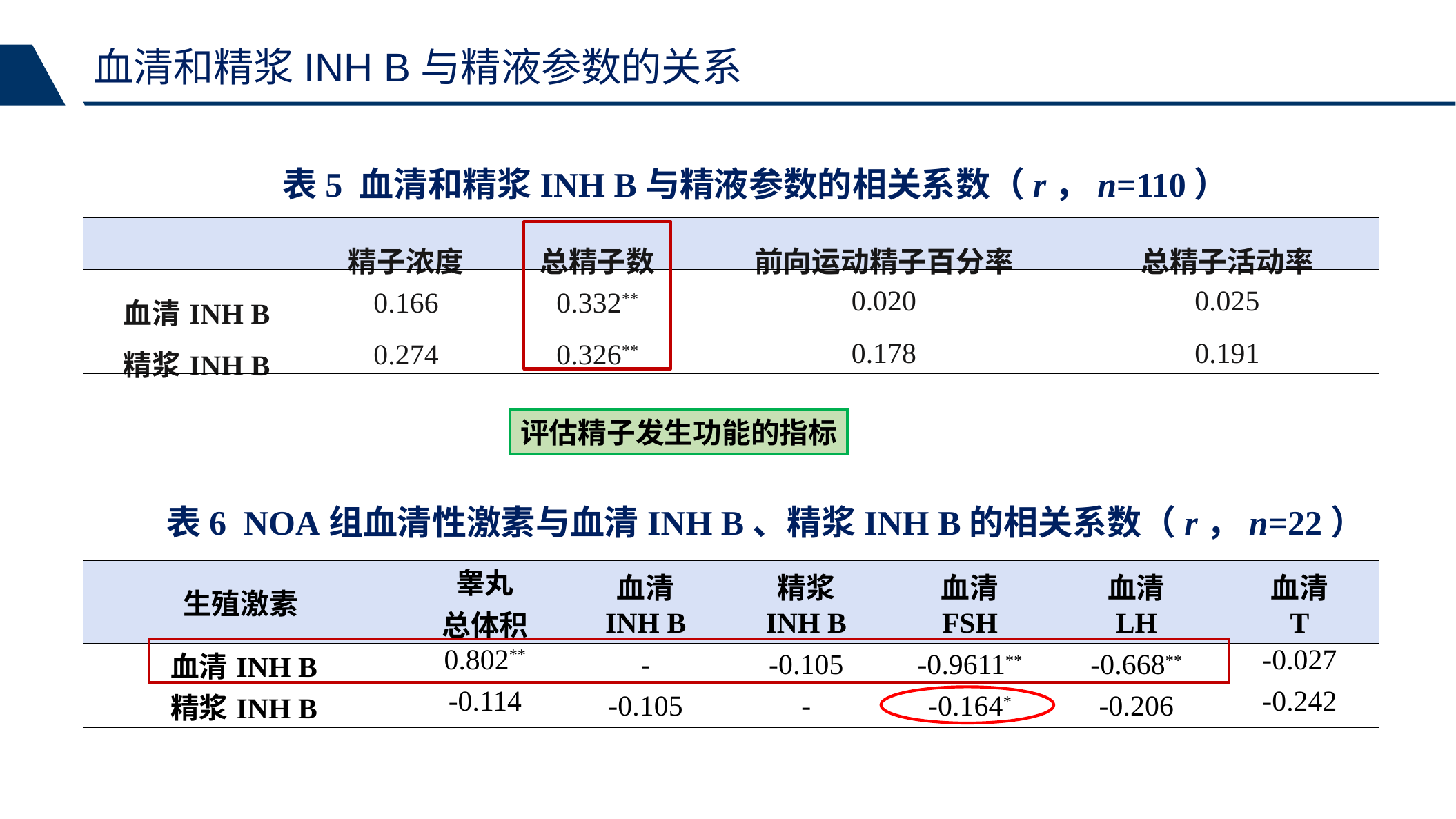

血清和精浆INH B与精液参数的关系

表5 血清和精浆INH B与精液参数的相关系数（r，n=110）
|  | 精子浓度 | 总精子数 | 前向运动精子百分率 | 总精子活动率 |
| --- | --- | --- | --- | --- |
| 血清INH B | 0.166 | 0.332\*\* | 0.020 | 0.025 |
| 精浆INH B | 0.274 | 0.326\*\* | 0.178 | 0.191 |

评估精子发生功能的指标
表6  NOA组血清性激素与血清INH B、精浆INH B的相关系数（r，n=22）
| 生殖激素 | 睾丸 总体积 | 血清 INH B | 精浆 INH B | 血清 FSH | 血清 LH | 血清 T |
| --- | --- | --- | --- | --- | --- | --- |
| 血清INH B | 0.802\*\* | - | -0.105 | -0.9611\*\* | -0.668\*\* | -0.027 |
| 精浆INH B | -0.114 | -0.105 | - | -0.164\* | -0.206 | -0.242 |